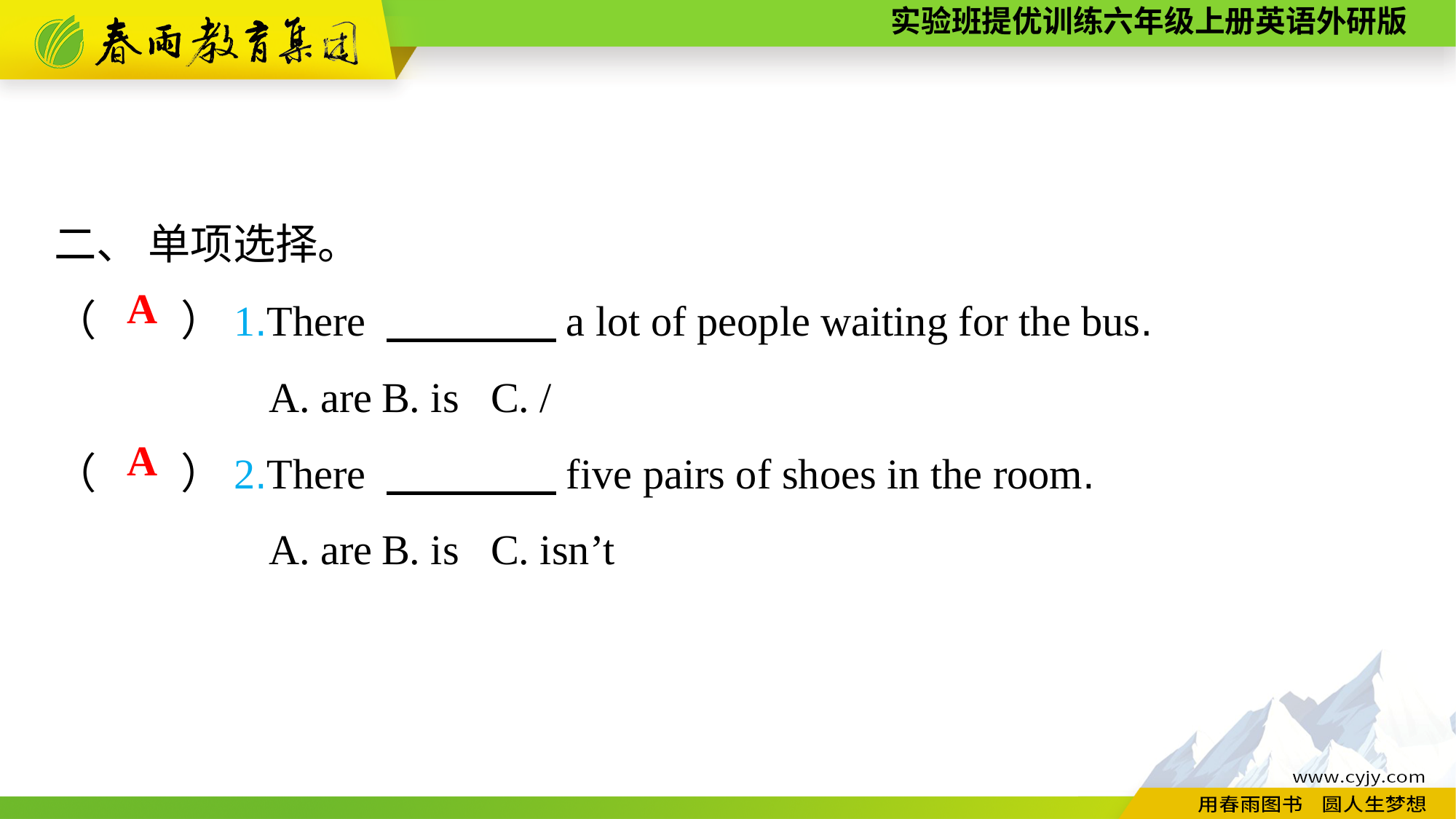

二、 单项选择。
（　　）1.There 　　　　a lot of people waiting for the bus.
A. are	B. is	C. /
（　　）2.There 　　　　five pairs of shoes in the room.
A. are	B. is	C. isn’t
A
A